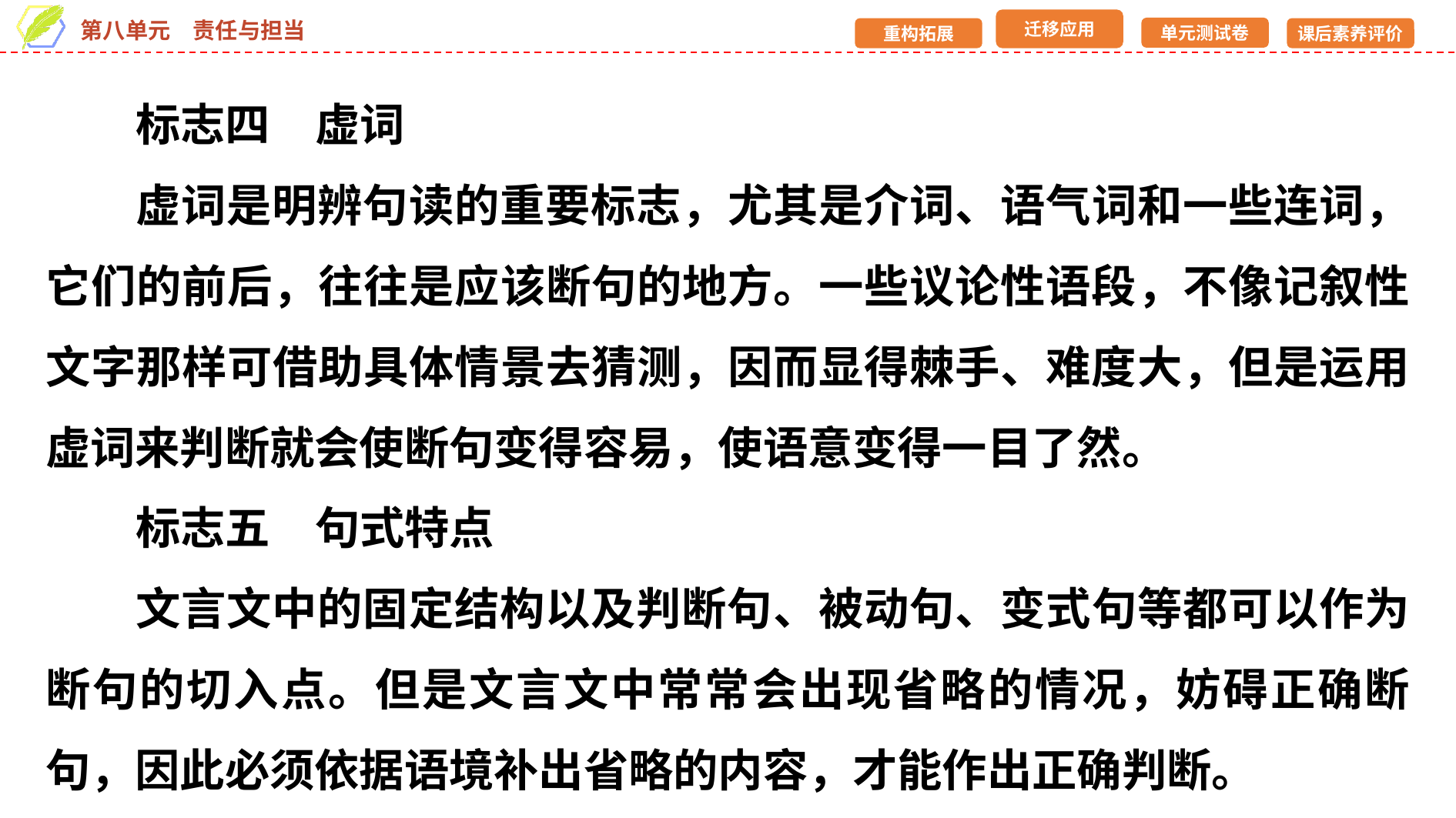

标志四　虚词
虚词是明辨句读的重要标志，尤其是介词、语气词和一些连词，它们的前后，往往是应该断句的地方。一些议论性语段，不像记叙性文字那样可借助具体情景去猜测，因而显得棘手、难度大，但是运用虚词来判断就会使断句变得容易，使语意变得一目了然。
标志五　句式特点
文言文中的固定结构以及判断句、被动句、变式句等都可以作为断句的切入点。但是文言文中常常会出现省略的情况，妨碍正确断句，因此必须依据语境补出省略的内容，才能作出正确判断。